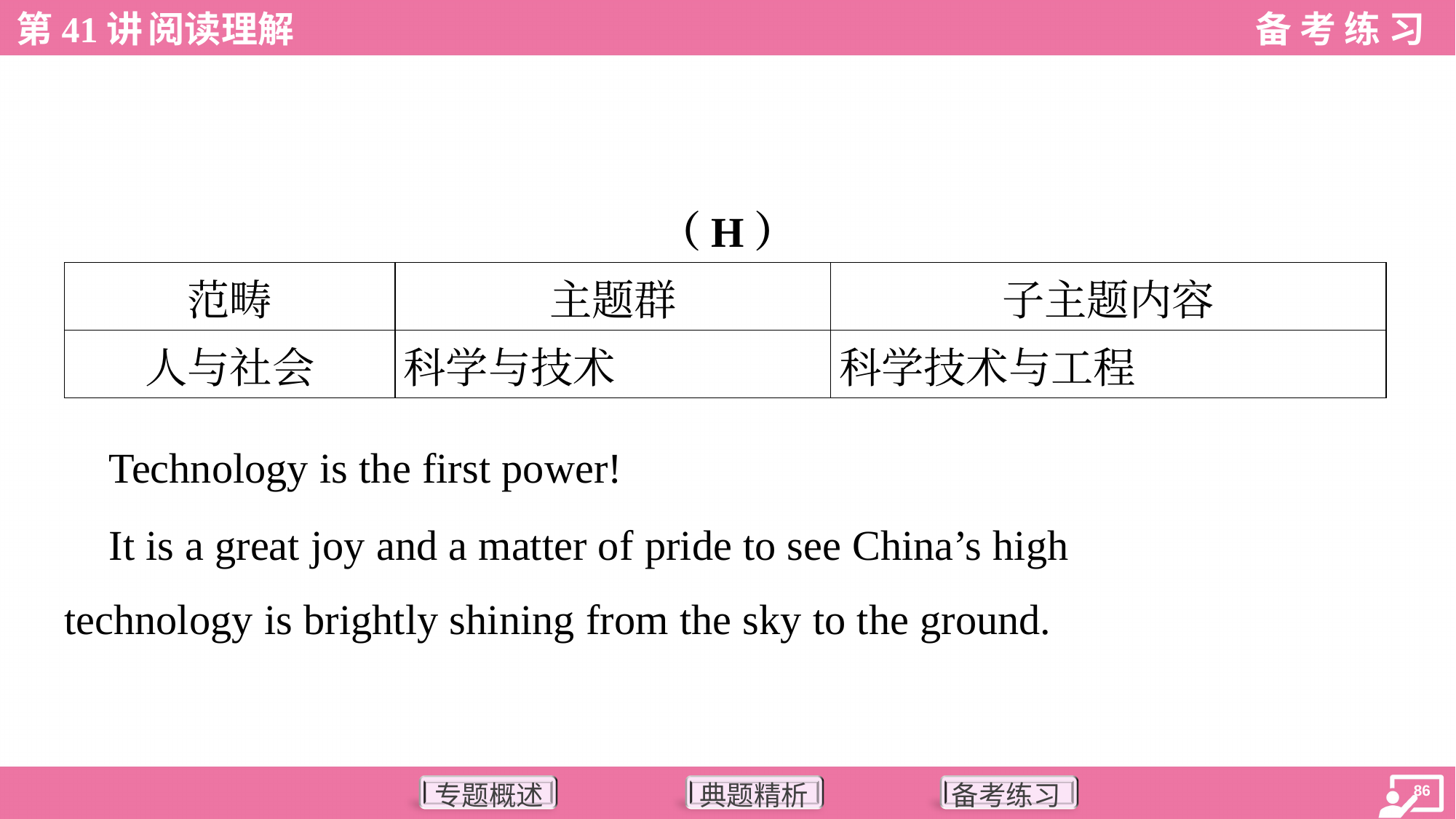

（H）
| 范畴 | 主题群 | 子主题内容 |
| --- | --- | --- |
| 人与社会 | 科学与技术 | 科学技术与工程 |
    Technology is the first power!
    It is a great joy and a matter of pride to see China’s high
technology is brightly shining from the sky to the ground.